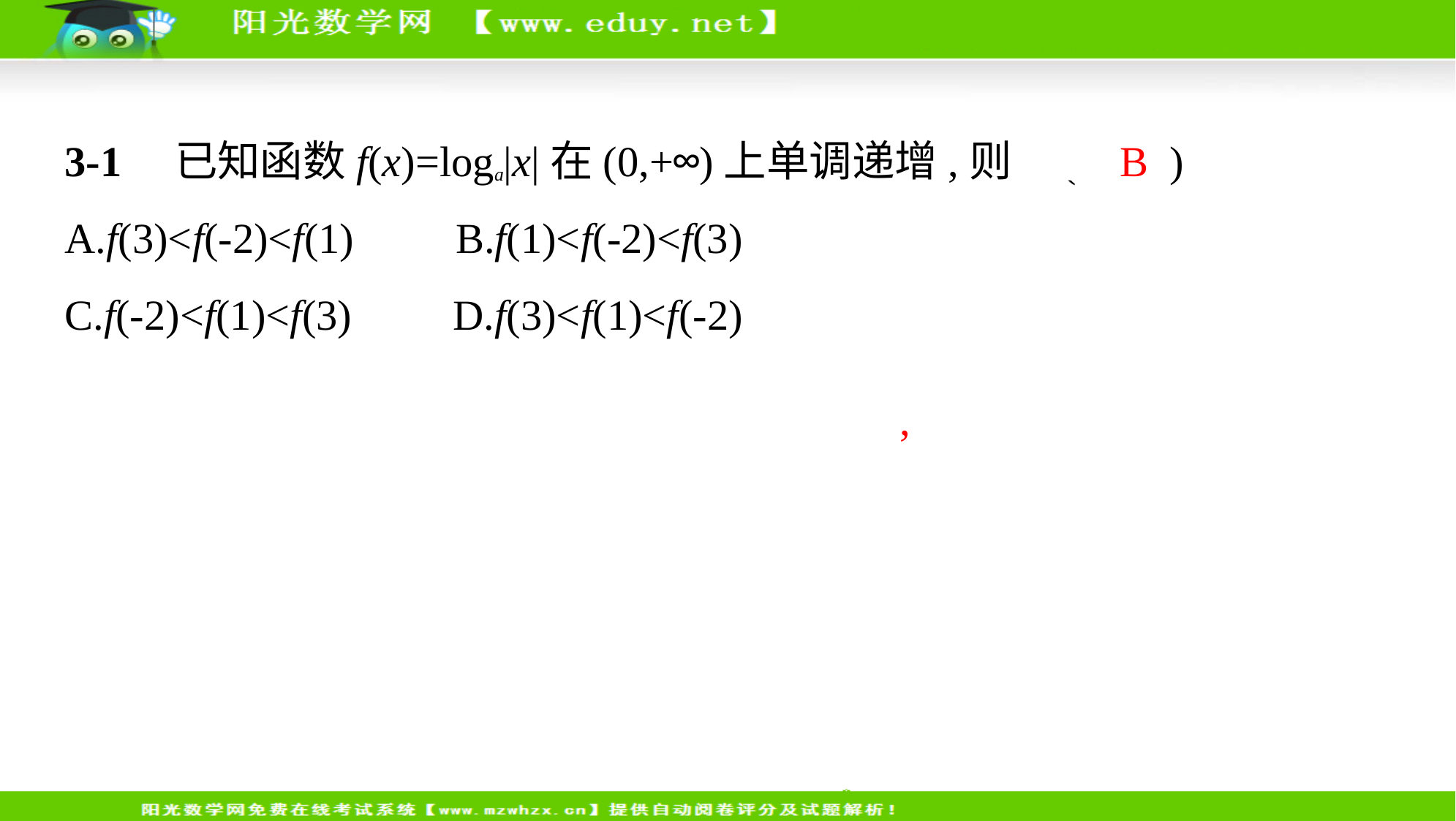

3-1　已知函数f(x)=loga|x|在(0,+∞)上单调递增,则 (    B  )
A.f(3)<f(-2)<f(1)　    B.f(1)<f(-2)<f(3)
C.f(-2)<f(1)<f(3)　    D.f(3)<f(1)<f(-2)

解析  　因为f(x)=loga|x|在(0,+∞)上单调递增,
所以a>1,f(1)<f(2)<f(3).
又函数f(x)=loga|x|为偶函数,所以f(2)=f(-2),
所以f(1)<f(-2)<f(3).